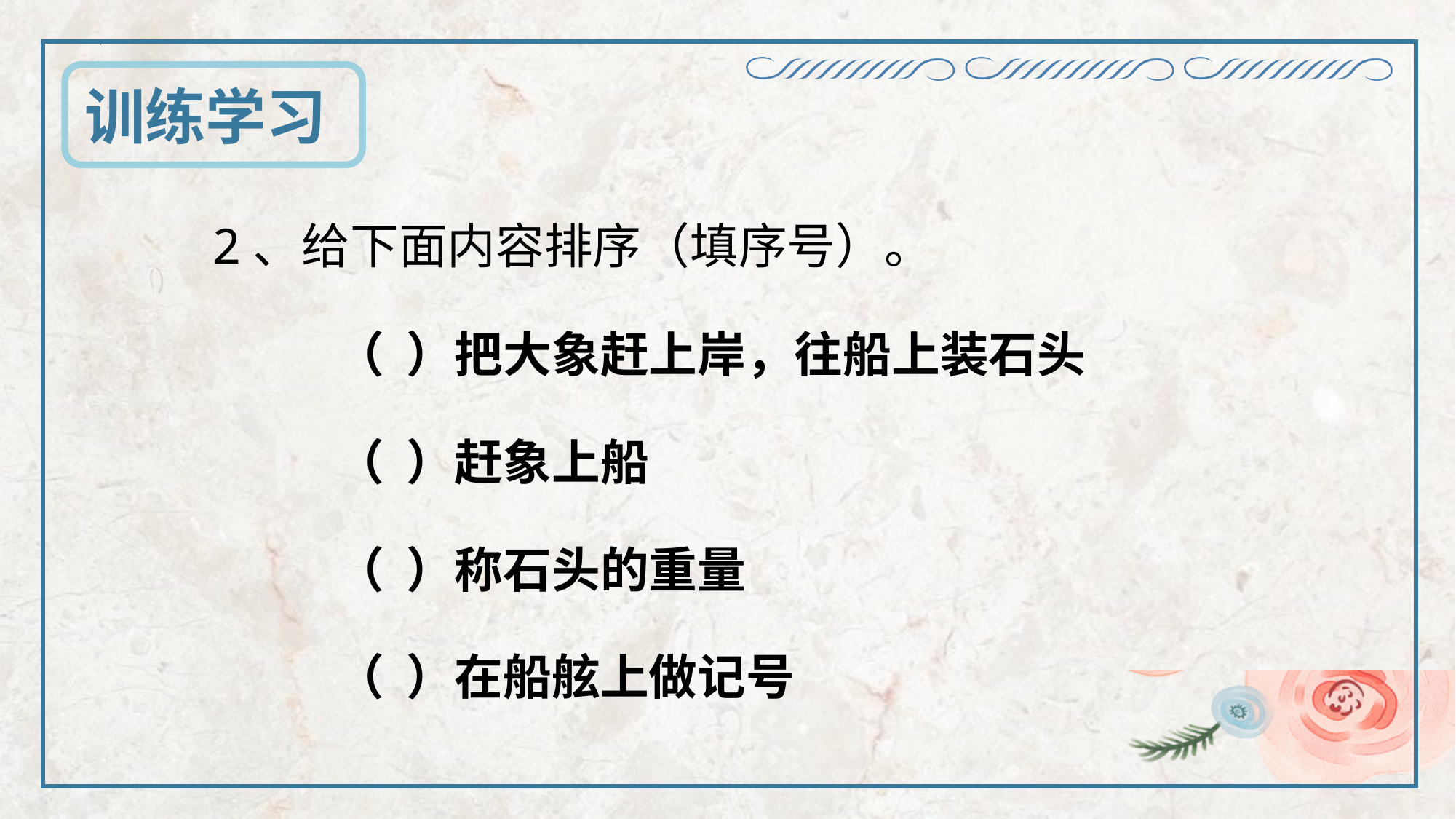

训练学习
2、给下面内容排序（填序号）。
（  ）把大象赶上岸，往船上装石头
（  ）赶象上船
（  ）称石头的重量
（  ）在船舷上做记号